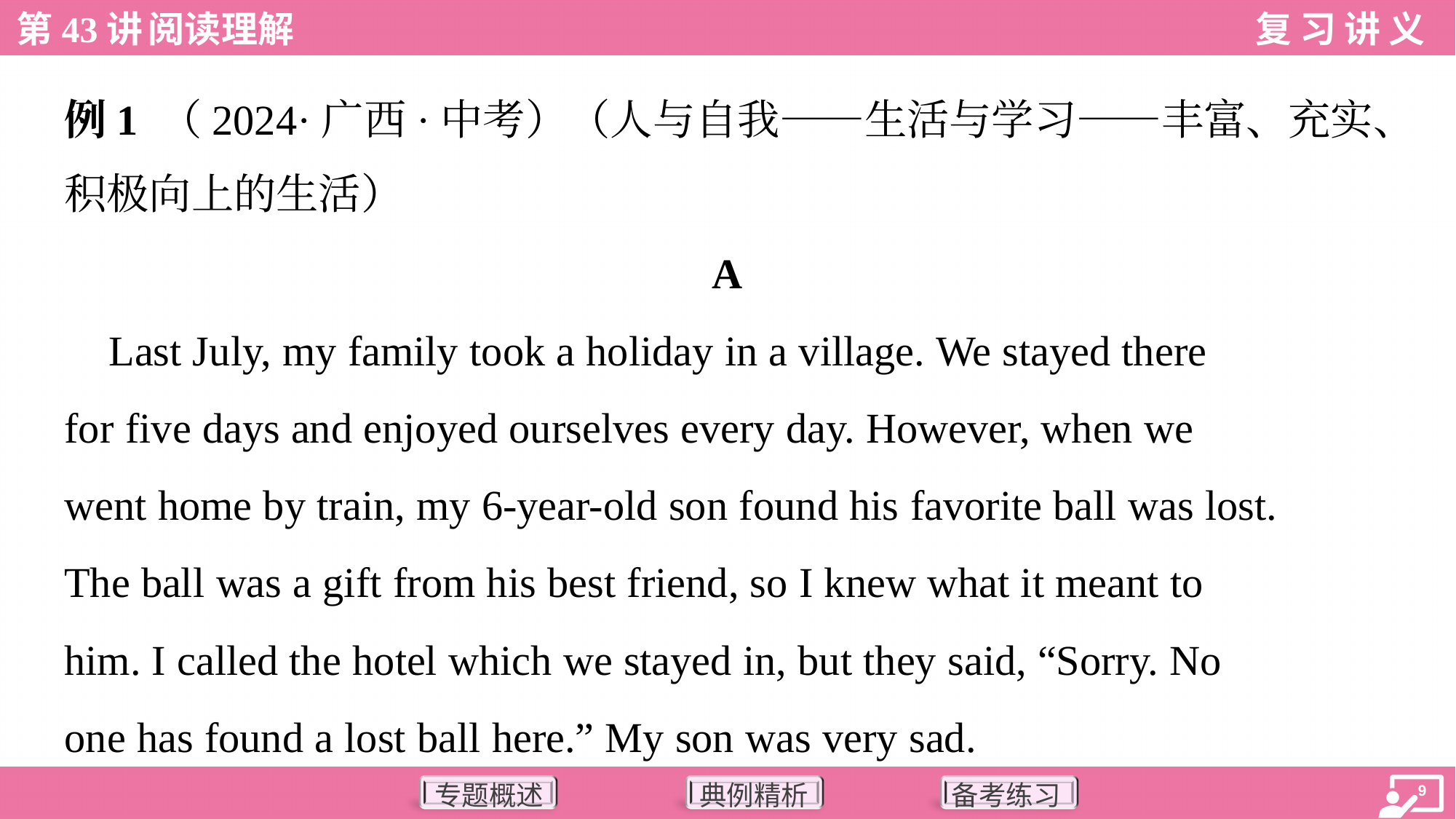

例1 （2024·广西·中考）（人与自我——生活与学习——丰富、充实、
积极向上的生活）
A
    Last July, my family took a holiday in a village. We stayed there
for five days and enjoyed ourselves every day. However, when we
went home by train, my 6-year-old son found his favorite ball was lost.
The ball was a gift from his best friend, so I knew what it meant to
him. I called the hotel which we stayed in, but they said, “Sorry. No
one has found a lost ball here.” My son was very sad.